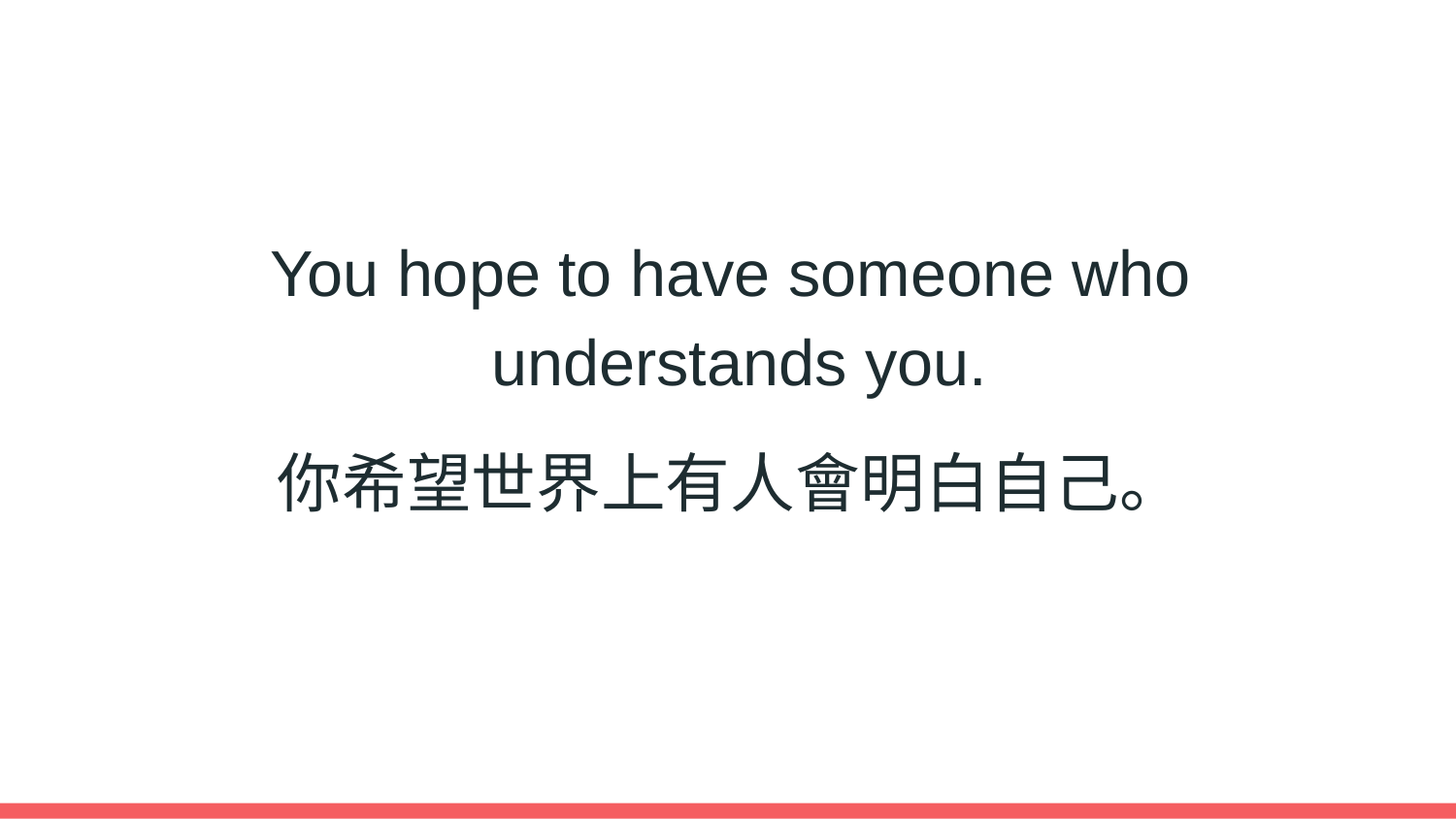

You hope to have someone who
 understands you.
你希望世界上有人會明白自己。